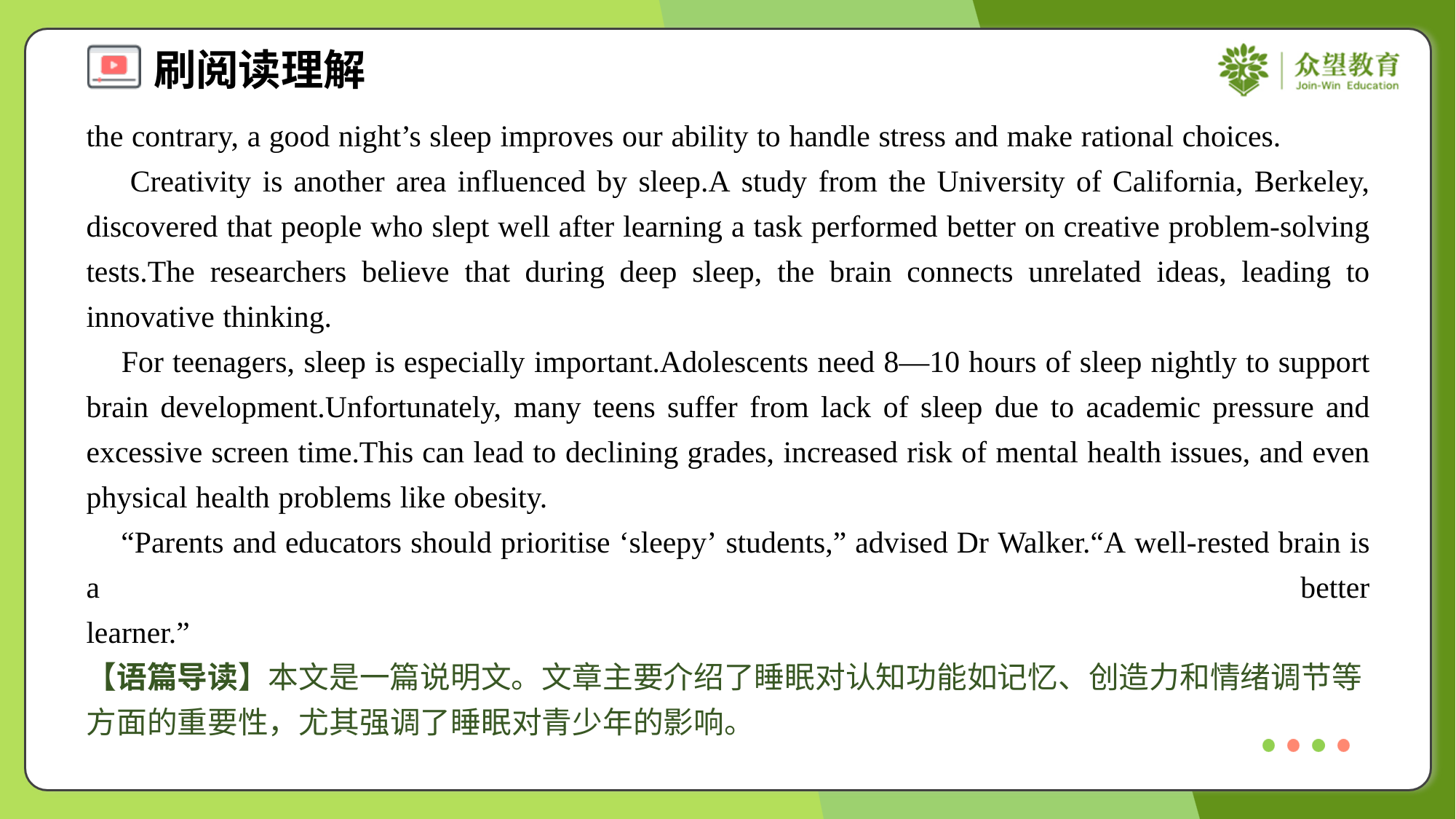

the contrary, a good night’s sleep improves our ability to handle stress and make rational choices.
    Creativity is another area influenced by sleep.A study from the University of California, Berkeley, discovered that people who slept well after learning a task performed better on creative problem-solving tests.The researchers believe that during deep sleep, the brain connects unrelated ideas, leading to innovative thinking.
    For teenagers, sleep is especially important.Adolescents need 8—10 hours of sleep nightly to support brain development.Unfortunately, many teens suffer from lack of sleep due to academic pressure and excessive screen time.This can lead to declining grades, increased risk of mental health issues, and even physical health problems like obesity.
    “Parents and educators should prioritise ‘sleepy’ students,” advised Dr Walker.“A well-rested brain is a better learner.”#6
【语篇导读】本文是一篇说明文。文章主要介绍了睡眠对认知功能如记忆、创造力和情绪调节等方面的重要性，尤其强调了睡眠对青少年的影响。